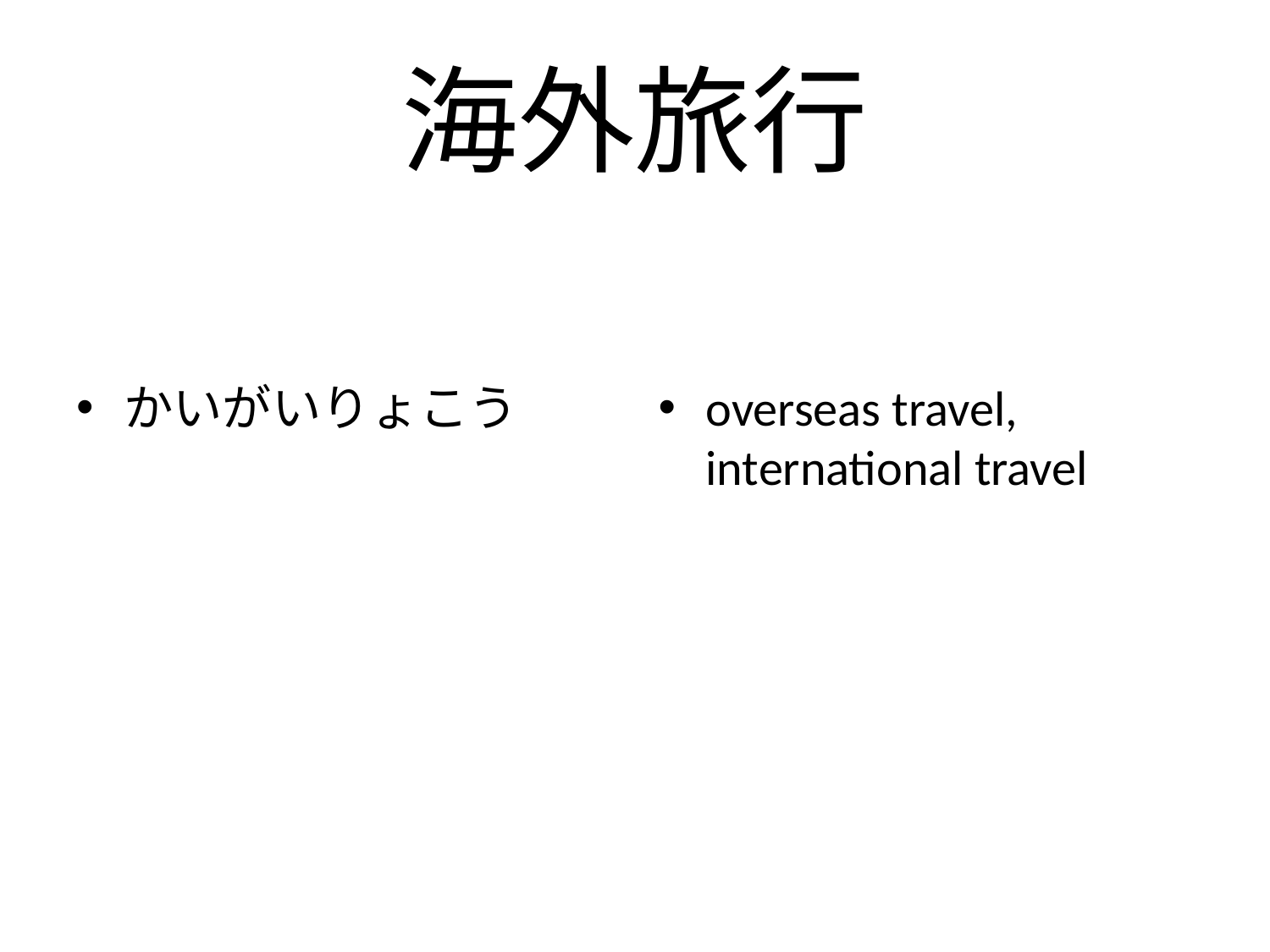

# 海外旅行
かいがいりょこう
overseas travel, international travel